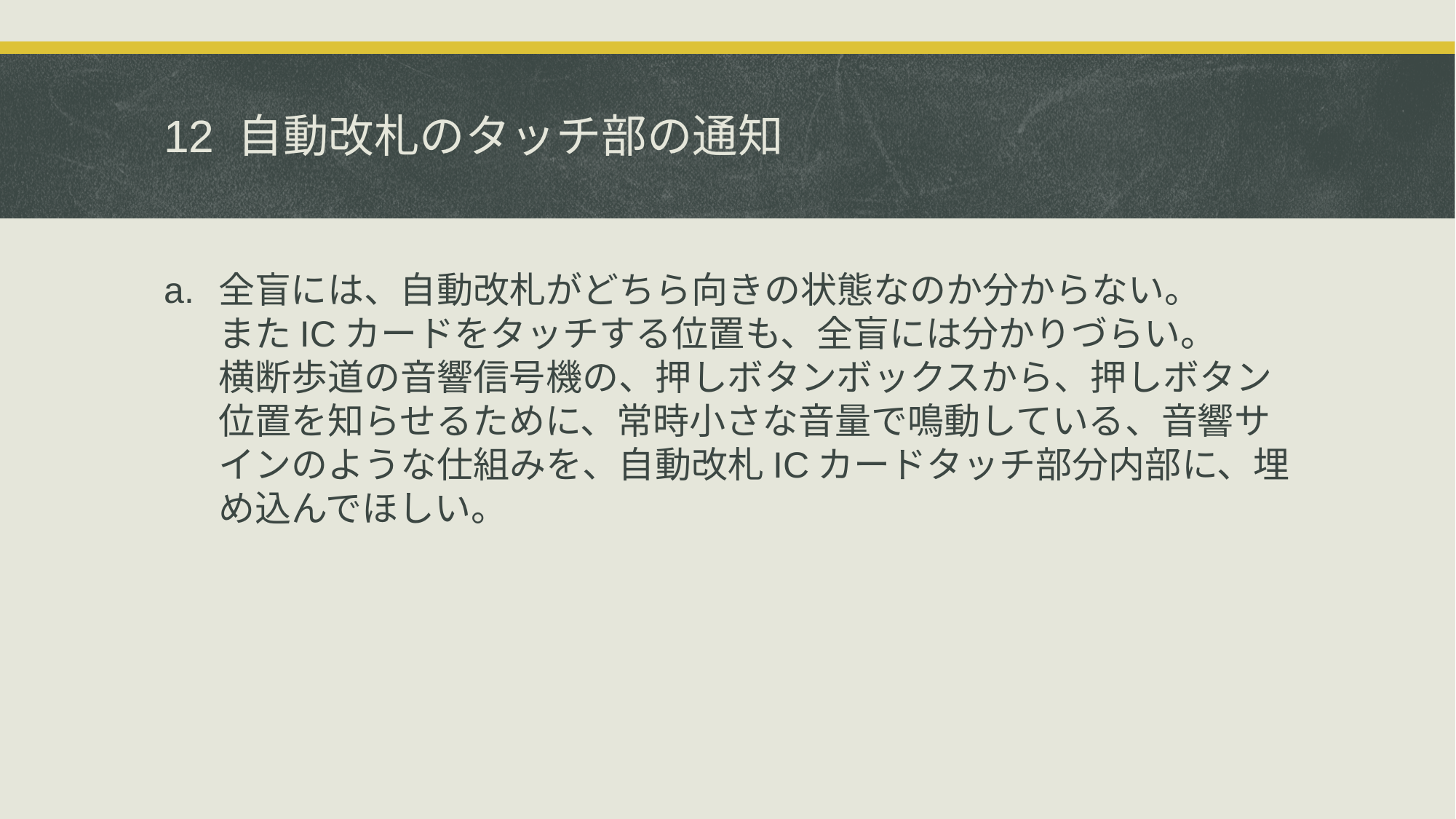

# 12 自動改札のタッチ部の通知
全盲には、自動改札がどちら向きの状態なのか分からない。
またICカードをタッチする位置も、全盲には分かりづらい。
横断歩道の音響信号機の、押しボタンボックスから、押しボタン位置を知らせるために、常時小さな音量で鳴動している、音響サインのような仕組みを、自動改札ICカードタッチ部分内部に、埋め込んでほしい。